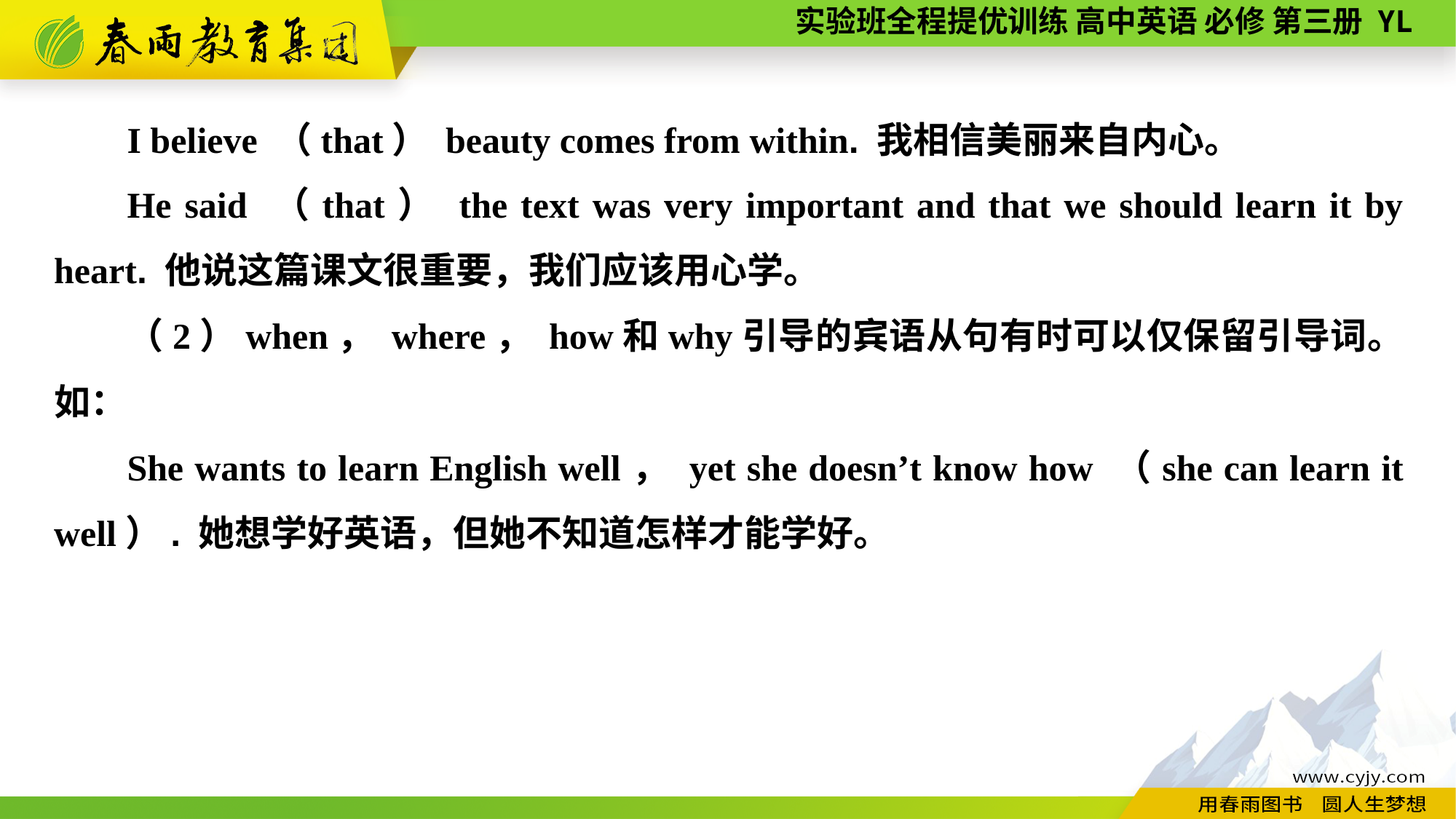

I believe （that） beauty comes from within. 我相信美丽来自内心。
He said （that） the text was very important and that we should learn it by heart. 他说这篇课文很重要，我们应该用心学。
（2）when， where， how和why引导的宾语从句有时可以仅保留引导词。如：
She wants to learn English well， yet she doesn’t know how （she can learn it well）. 她想学好英语，但她不知道怎样才能学好。